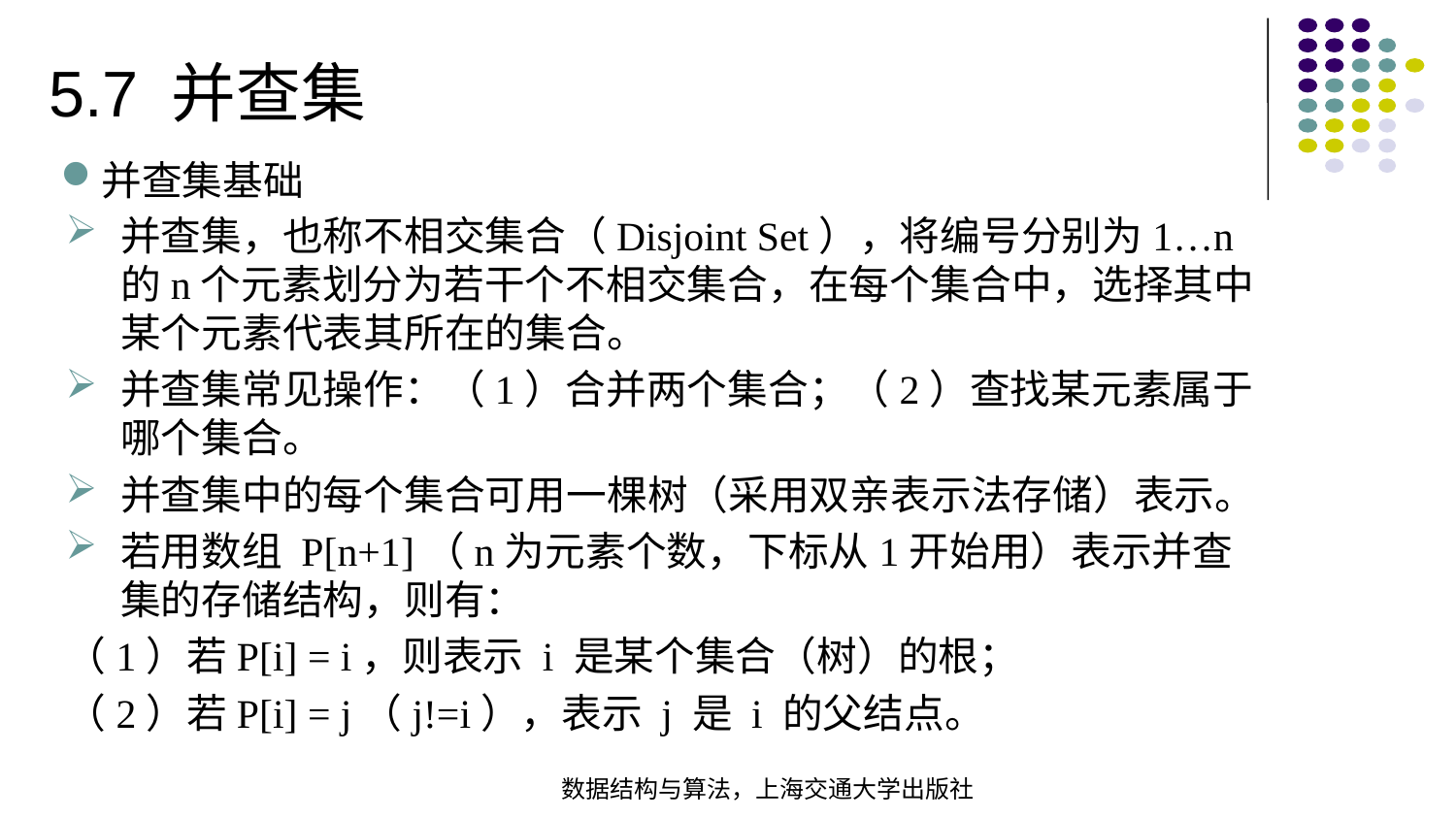

5.7 并查集
并查集基础
并查集，也称不相交集合（Disjoint Set），将编号分别为1…n的n个元素划分为若干个不相交集合，在每个集合中，选择其中某个元素代表其所在的集合。
并查集常见操作：（1）合并两个集合；（2）查找某元素属于哪个集合。
并查集中的每个集合可用一棵树（采用双亲表示法存储）表示。
若用数组 P[n+1]（n为元素个数，下标从1开始用）表示并查集的存储结构，则有：
（1）若P[i] = i，则表示 i 是某个集合（树）的根；
（2）若P[i] = j（j!=i），表示 j 是 i 的父结点。